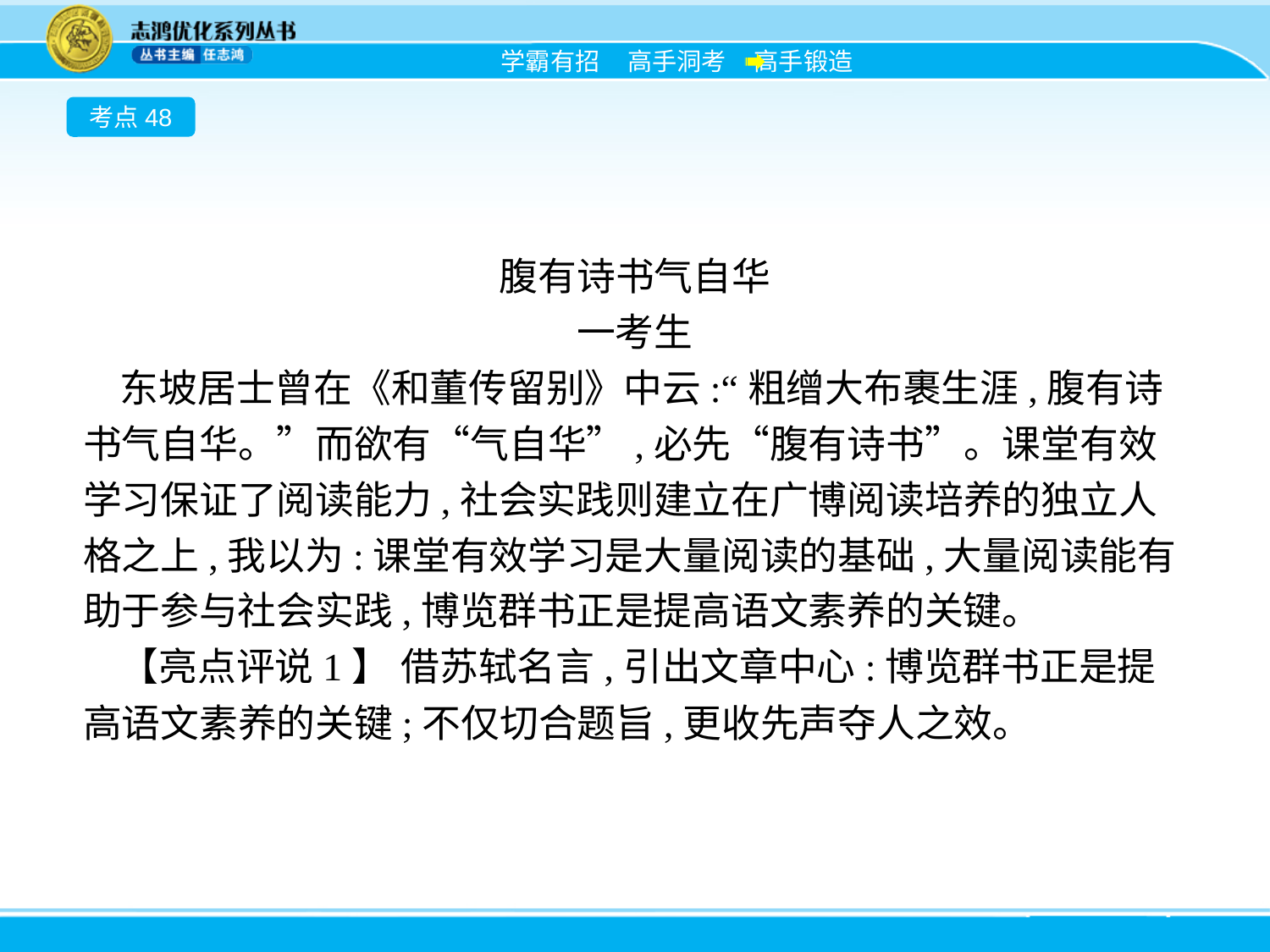

考点48
腹有诗书气自华
一考生
东坡居士曾在《和董传留别》中云:“粗缯大布裹生涯,腹有诗书气自华。”而欲有“气自华”,必先“腹有诗书”。课堂有效学习保证了阅读能力,社会实践则建立在广博阅读培养的独立人格之上,我以为:课堂有效学习是大量阅读的基础,大量阅读能有助于参与社会实践,博览群书正是提高语文素养的关键。
【亮点评说1】 借苏轼名言,引出文章中心:博览群书正是提高语文素养的关键;不仅切合题旨,更收先声夺人之效。